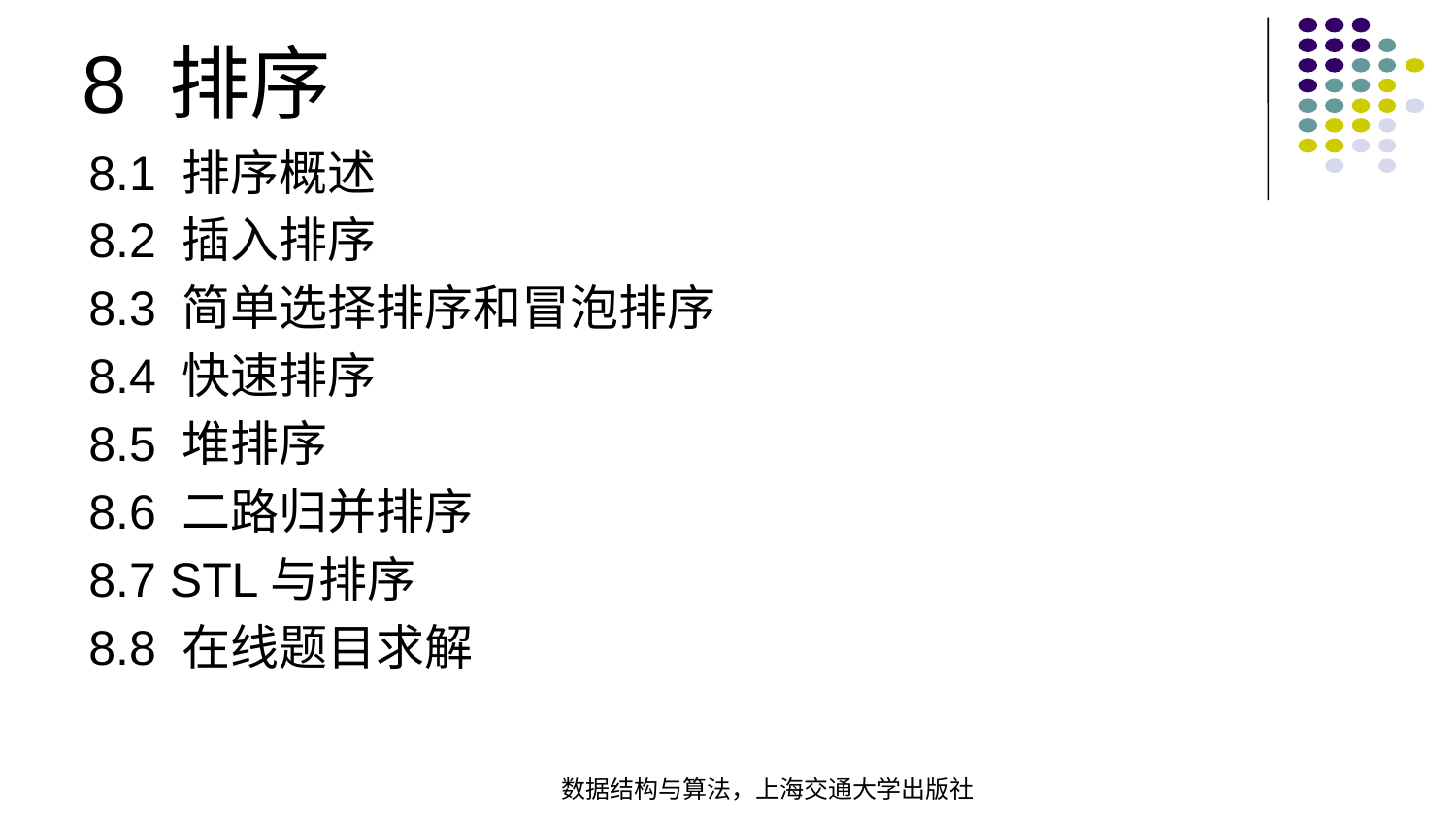

8 排序
8.1 排序概述
8.2 插入排序
8.3 简单选择排序和冒泡排序
8.4 快速排序
8.5 堆排序
8.6 二路归并排序
8.7 STL与排序
8.8 在线题目求解